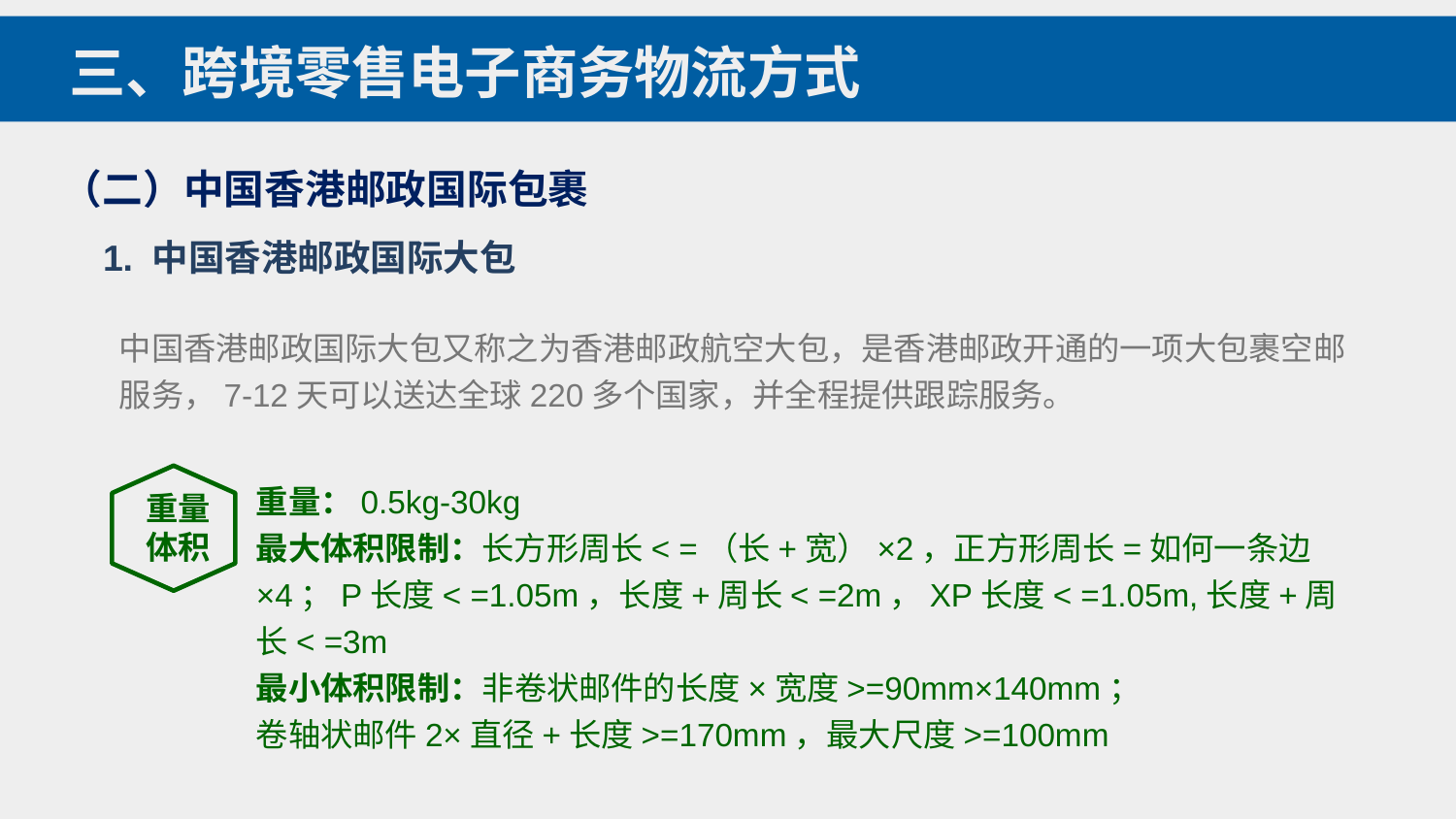

三、跨境零售电子商务物流方式
（二）中国香港邮政国际包裹
1. 中国香港邮政国际大包
中国香港邮政国际大包又称之为香港邮政航空大包，是香港邮政开通的一项大包裹空邮服务，7-12天可以送达全球220多个国家，并全程提供跟踪服务。

重量：0.5kg-30kg
最大体积限制：长方形周长< =（长+宽）×2，正方形周长=如何一条边×4；P长度< =1.05m，长度+周长< =2m，XP长度< =1.05m,长度+周长< =3m
最小体积限制：非卷状邮件的长度×宽度>=90mm×140mm；
卷轴状邮件2×直径+长度>=170mm，最大尺度>=100mm
重量
体积